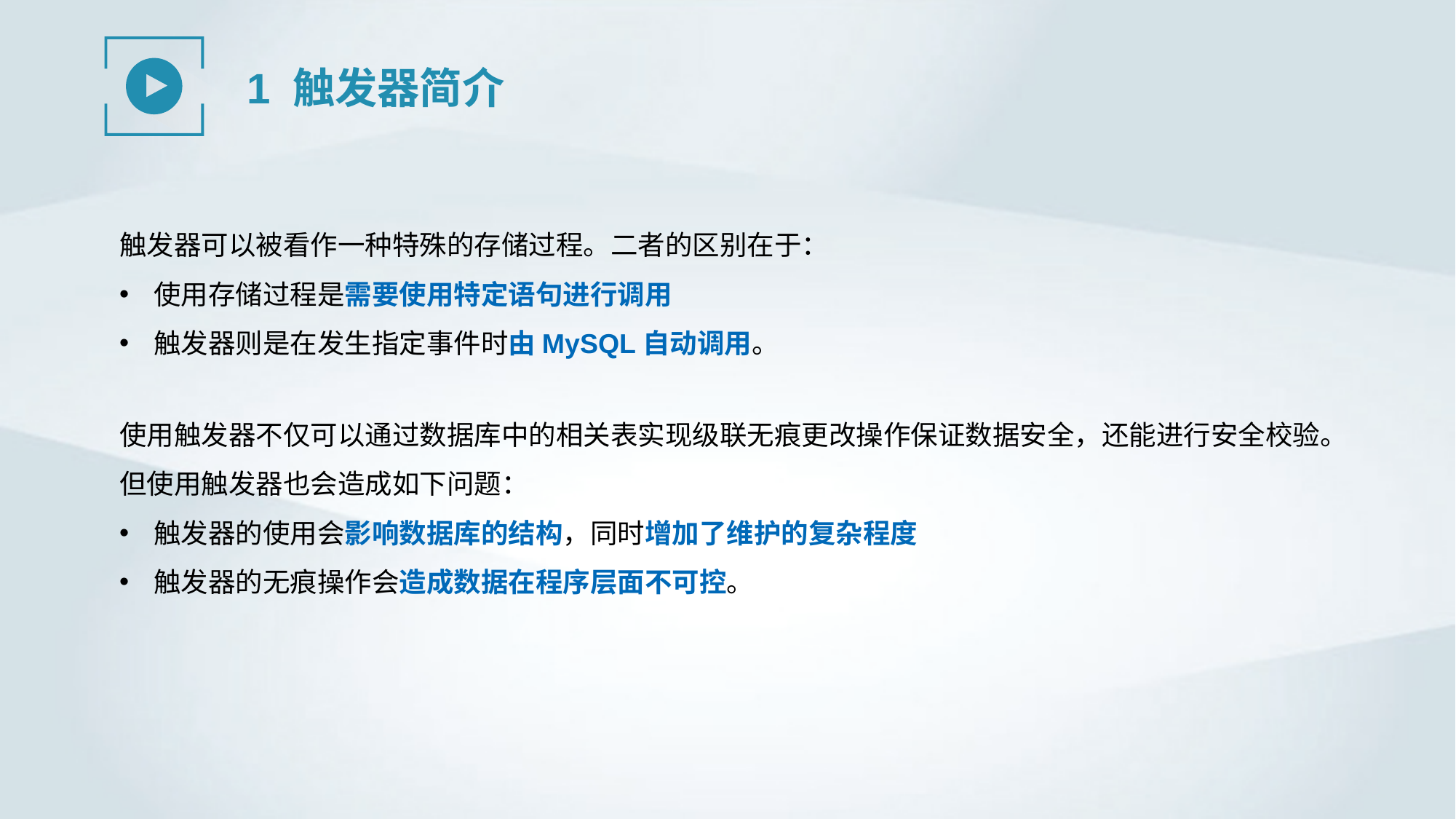

1 触发器简介
触发器可以被看作一种特殊的存储过程。二者的区别在于：
使用存储过程是需要使用特定语句进行调用
触发器则是在发生指定事件时由MySQL自动调用。
使用触发器不仅可以通过数据库中的相关表实现级联无痕更改操作保证数据安全，还能进行安全校验。但使用触发器也会造成如下问题：
触发器的使用会影响数据库的结构，同时增加了维护的复杂程度
触发器的无痕操作会造成数据在程序层面不可控。